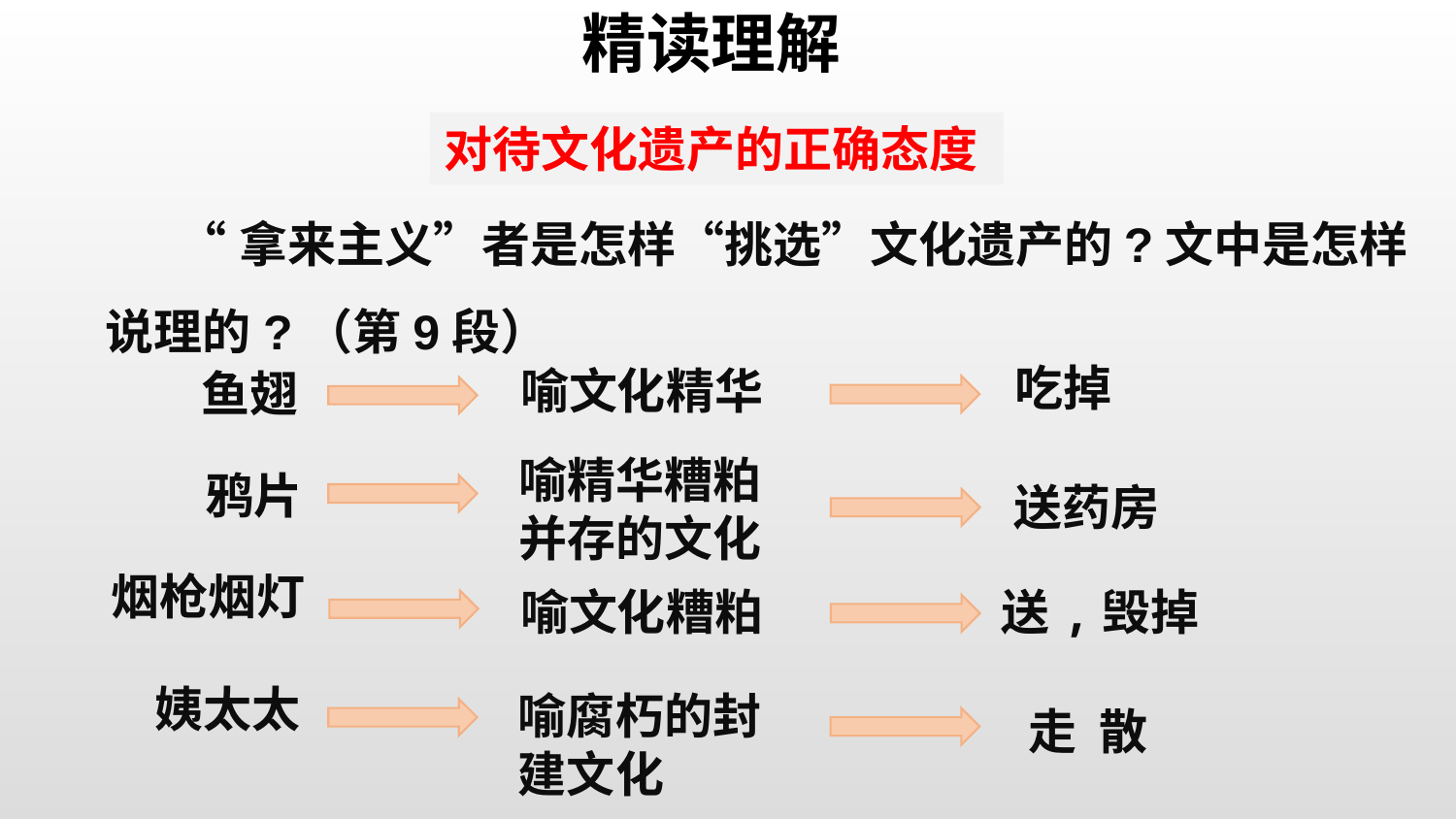

精读理解
对待文化遗产的正确态度
“拿来主义”者是怎样“挑选”文化遗产的?文中是怎样说理的?（第9段）
吃掉
喻文化精华
鱼翅

喻精华糟粕
并存的文化
鸦片
送药房

烟枪烟灯
送,毁掉
喻文化糟粕

姨太太
喻腐朽的封建文化
走  散